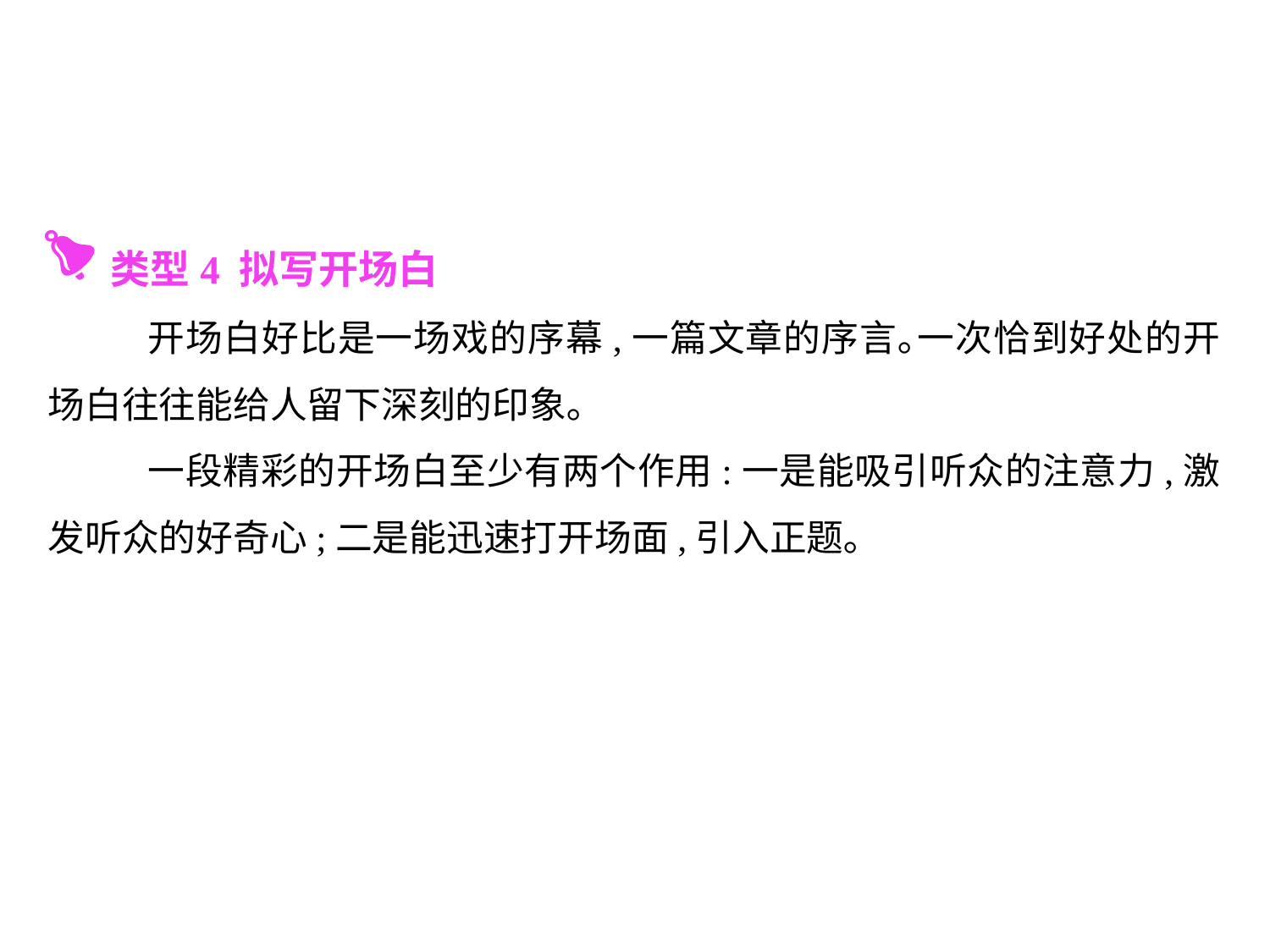

类型4 拟写开场白

开场白好比是一场戏的序幕,一篇文章的序言｡一次恰到好处的开场白往往能给人留下深刻的印象｡
一段精彩的开场白至少有两个作用:一是能吸引听众的注意力,激发听众的好奇心;二是能迅速打开场面,引入正题｡